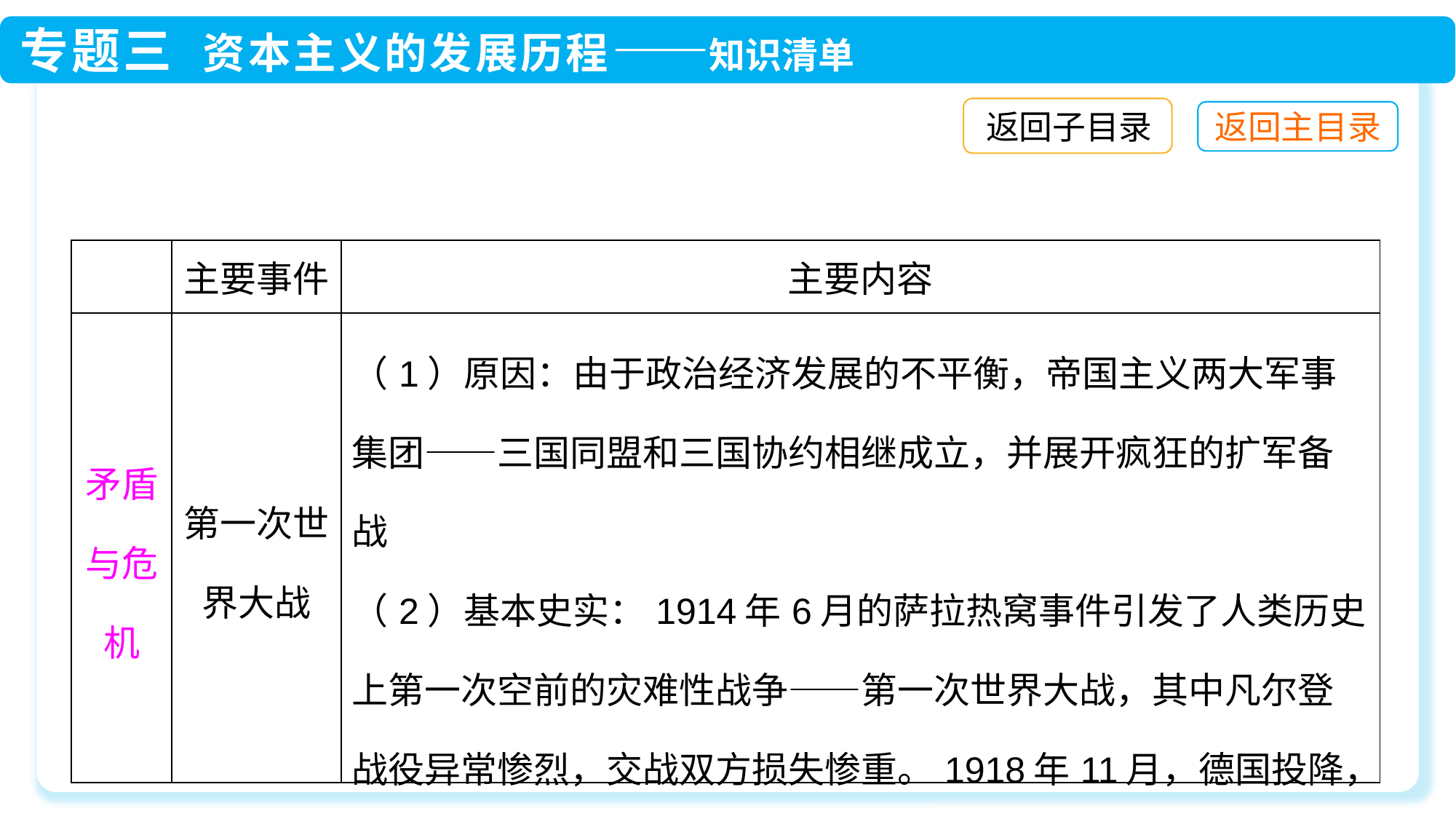

返回子目录
|  | 主要事件 | 主要内容 |
| --- | --- | --- |
| 矛盾与危机 | 第一次世界大战 | （1）原因：由于政治经济发展的不平衡，帝国主义两大军事集团——三国同盟和三国协约相继成立，并展开疯狂的扩军备战 （2）基本史实：1914年6月的萨拉热窝事件引发了人类历史上第一次空前的灾难性战争——第一次世界大战，其中凡尔登战役异常惨烈，交战双方损失惨重。1918年11月，德国投降，第一次世界大战以同盟国的失败而结束 |